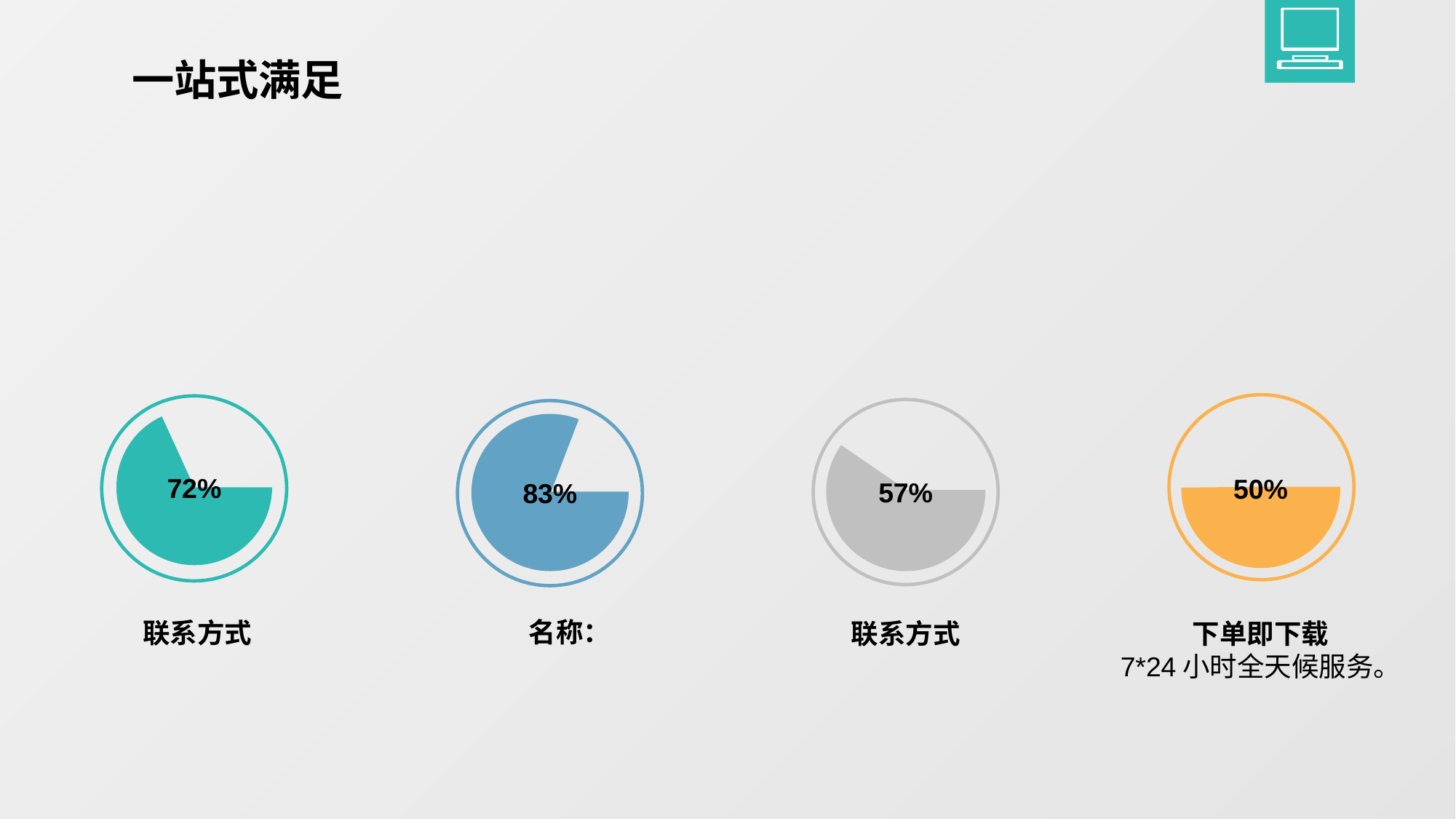

一站式满足

50%

72%

57%

83%
名称：
联系方式

联系方式

下单即下载
7*24小时全天候服务。